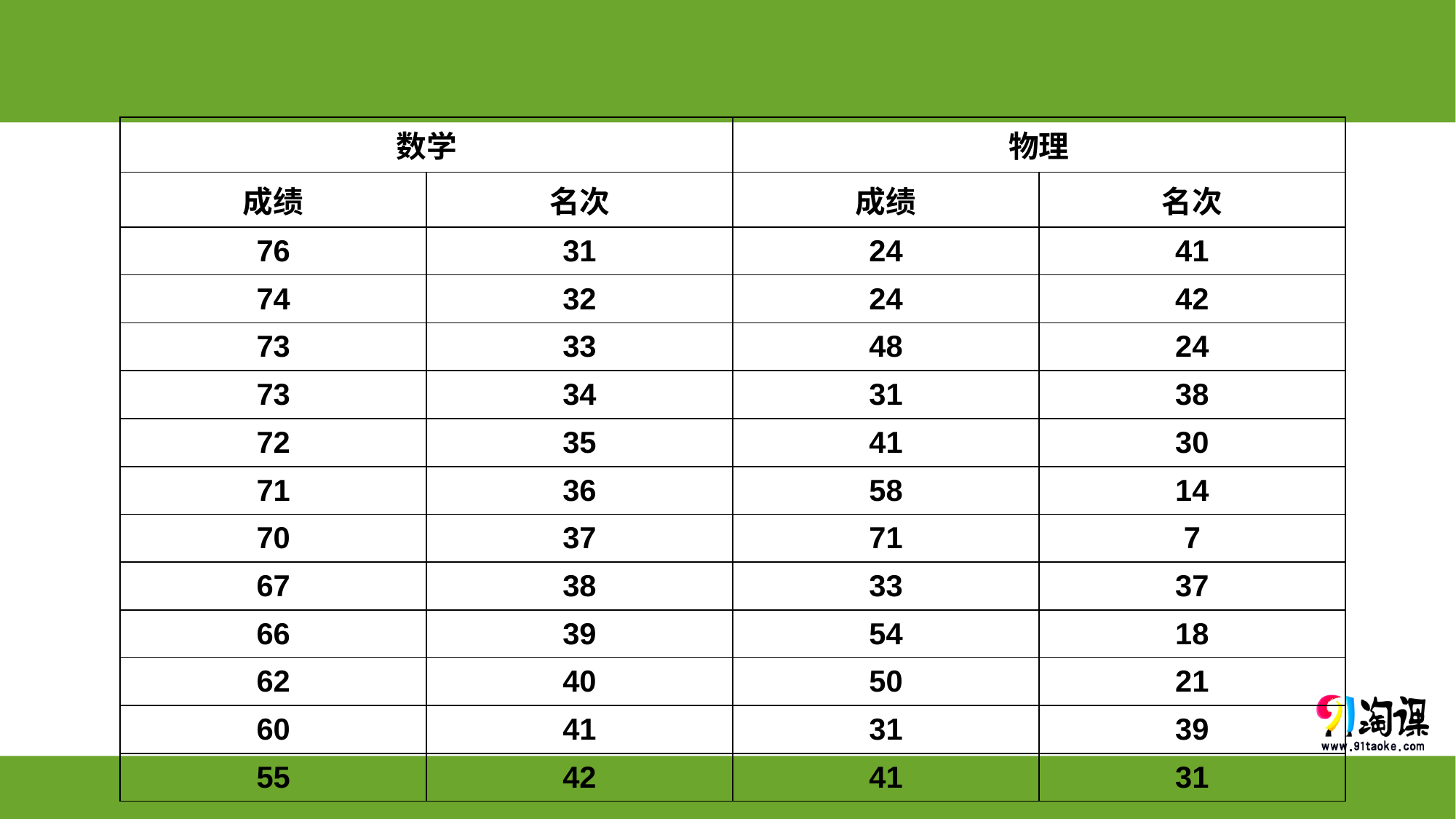

| 数学 |  | 物理 |  |
| --- | --- | --- | --- |
| 成绩 | 名次 | 成绩 | 名次 |
| 76 | 31 | 24 | 41 |
| 74 | 32 | 24 | 42 |
| 73 | 33 | 48 | 24 |
| 73 | 34 | 31 | 38 |
| 72 | 35 | 41 | 30 |
| 71 | 36 | 58 | 14 |
| 70 | 37 | 71 | 7 |
| 67 | 38 | 33 | 37 |
| 66 | 39 | 54 | 18 |
| 62 | 40 | 50 | 21 |
| 60 | 41 | 31 | 39 |
| 55 | 42 | 41 | 31 |